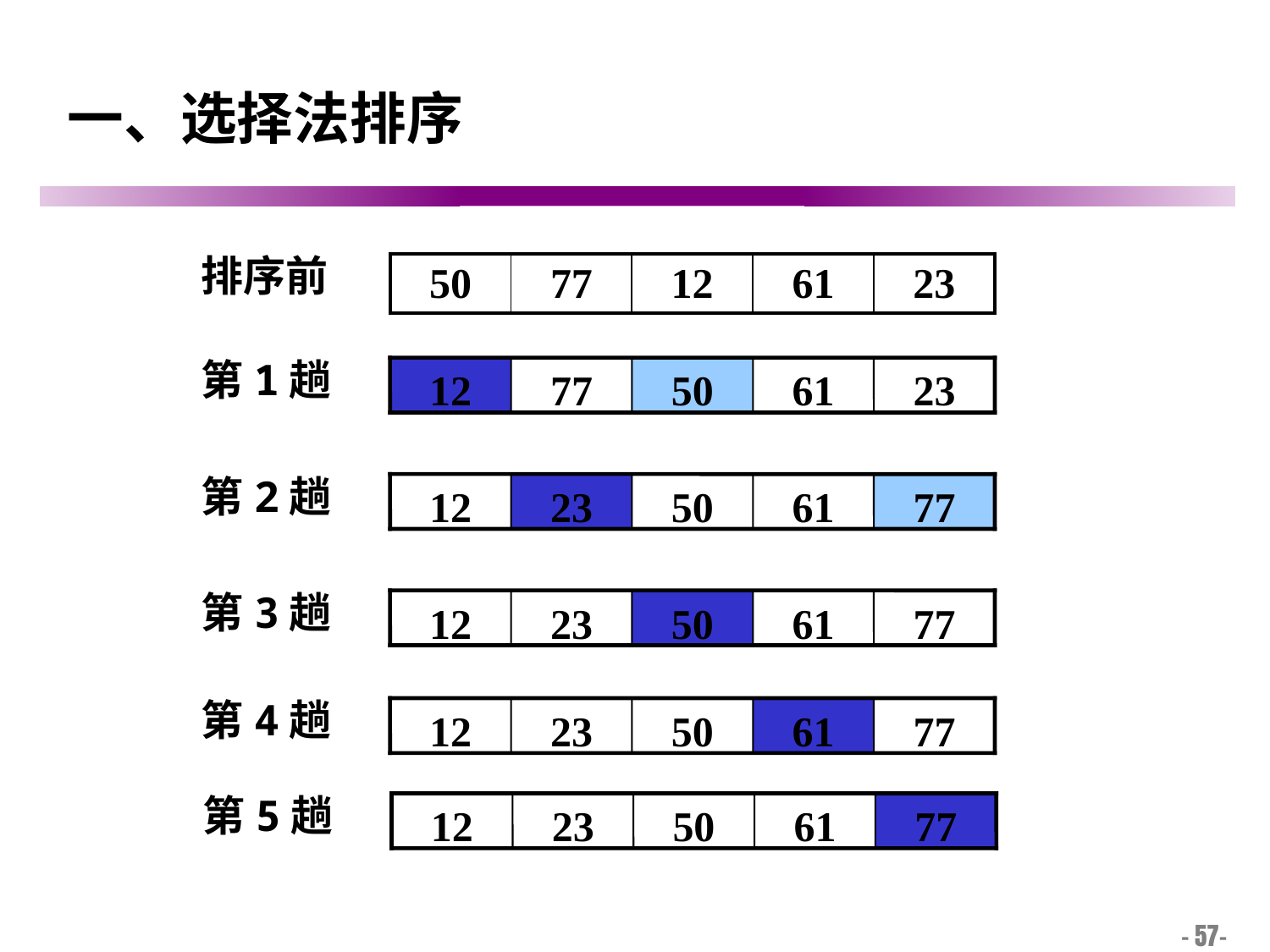

# 一、选择法排序
排序前
| 50 | 77 | 12 | 61 | 23 |
| --- | --- | --- | --- | --- |
第1趟
12

77

50

61

23

第2趟
12

23

50

61

77

第3趟
12

23

50

61

77

第4趟
12

23

50

61

77

第5趟
12

23

50

61

77

 - 57-